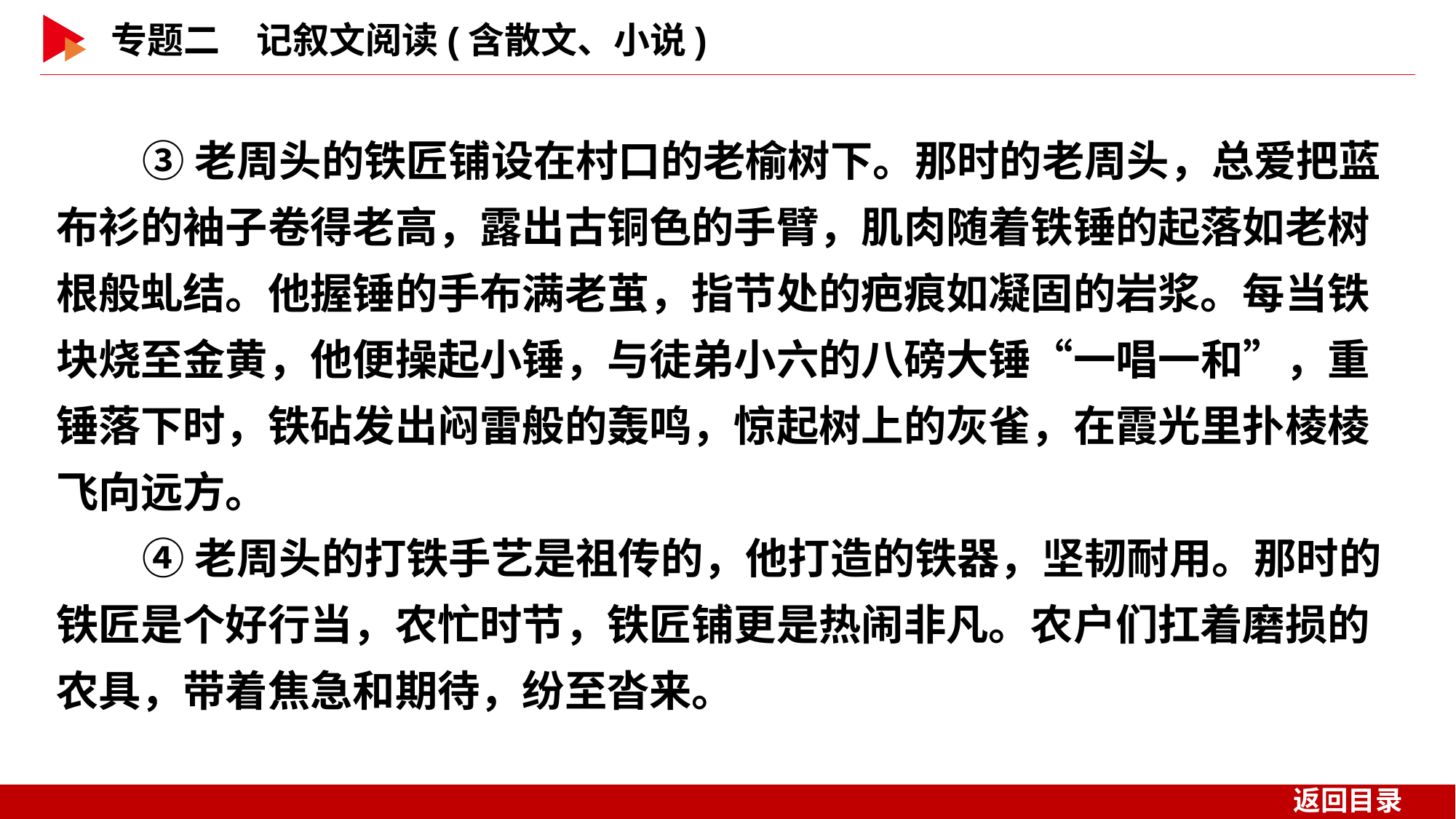

③老周头的铁匠铺设在村口的老榆树下。那时的老周头，总爱把蓝布衫的袖子卷得老高，露出古铜色的手臂，肌肉随着铁锤的起落如老树根般虬结。他握锤的手布满老茧，指节处的疤痕如凝固的岩浆。每当铁块烧至金黄，他便操起小锤，与徒弟小六的八磅大锤“一唱一和”，重锤落下时，铁砧发出闷雷般的轰鸣，惊起树上的灰雀，在霞光里扑棱棱飞向远方。
④老周头的打铁手艺是祖传的，他打造的铁器，坚韧耐用。那时的铁匠是个好行当，农忙时节，铁匠铺更是热闹非凡。农户们扛着磨损的农具，带着焦急和期待，纷至沓来。